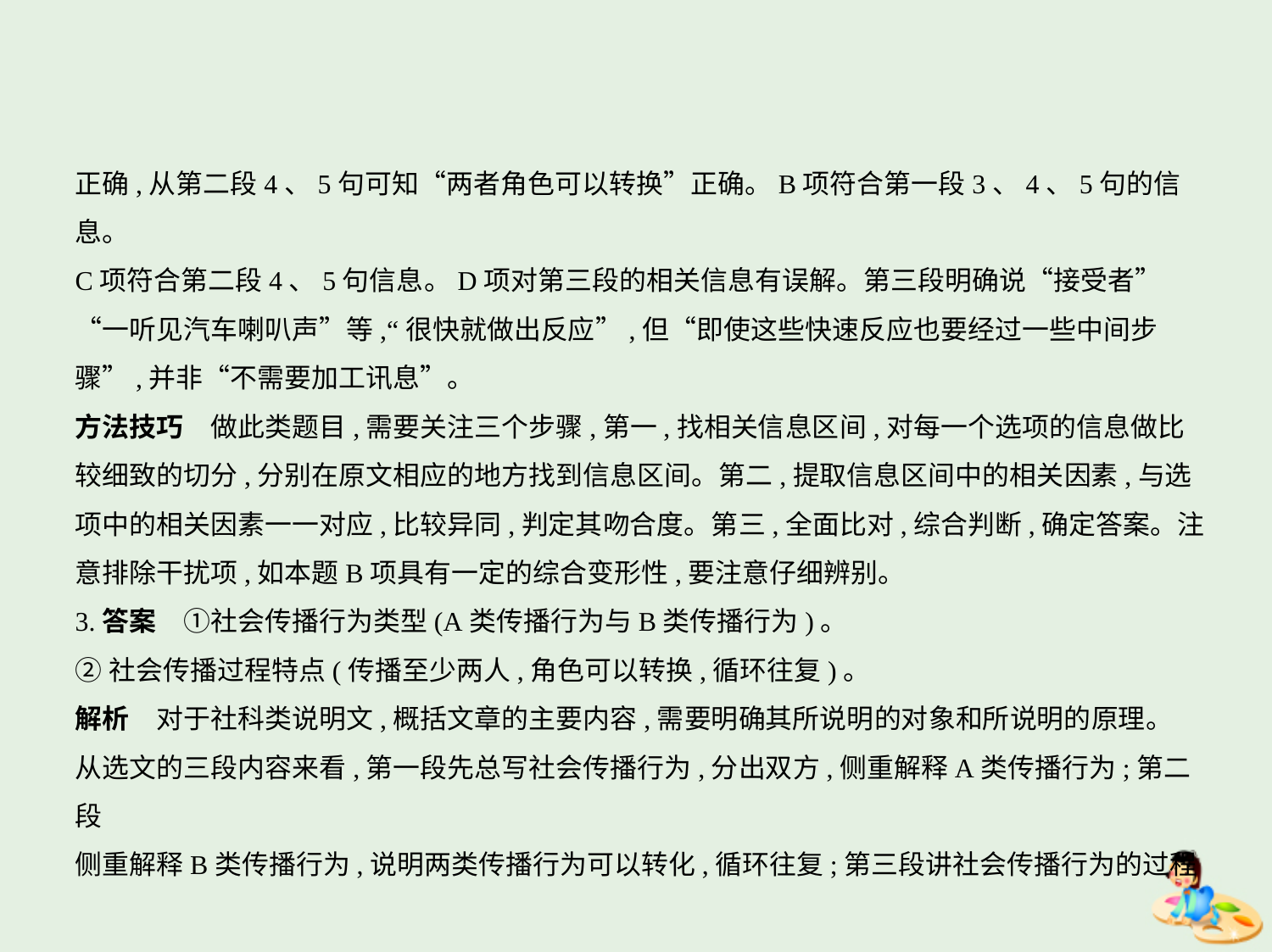

正确,从第二段4、5句可知“两者角色可以转换”正确。B项符合第一段3、4、5句的信息。
C项符合第二段4、5句信息。D项对第三段的相关信息有误解。第三段明确说“接受者”
“一听见汽车喇叭声”等,“很快就做出反应”,但“即使这些快速反应也要经过一些中间步
骤”,并非“不需要加工讯息”。
方法技巧　做此类题目,需要关注三个步骤,第一,找相关信息区间,对每一个选项的信息做比
较细致的切分,分别在原文相应的地方找到信息区间。第二,提取信息区间中的相关因素,与选
项中的相关因素一一对应,比较异同,判定其吻合度。第三,全面比对,综合判断,确定答案。注
意排除干扰项,如本题B项具有一定的综合变形性,要注意仔细辨别。
3.答案　①社会传播行为类型(A类传播行为与B类传播行为)。
②社会传播过程特点(传播至少两人,角色可以转换,循环往复)。
解析　对于社科类说明文,概括文章的主要内容,需要明确其所说明的对象和所说明的原理。
从选文的三段内容来看,第一段先总写社会传播行为,分出双方,侧重解释A类传播行为;第二段
侧重解释B类传播行为,说明两类传播行为可以转化,循环往复;第三段讲社会传播行为的过程